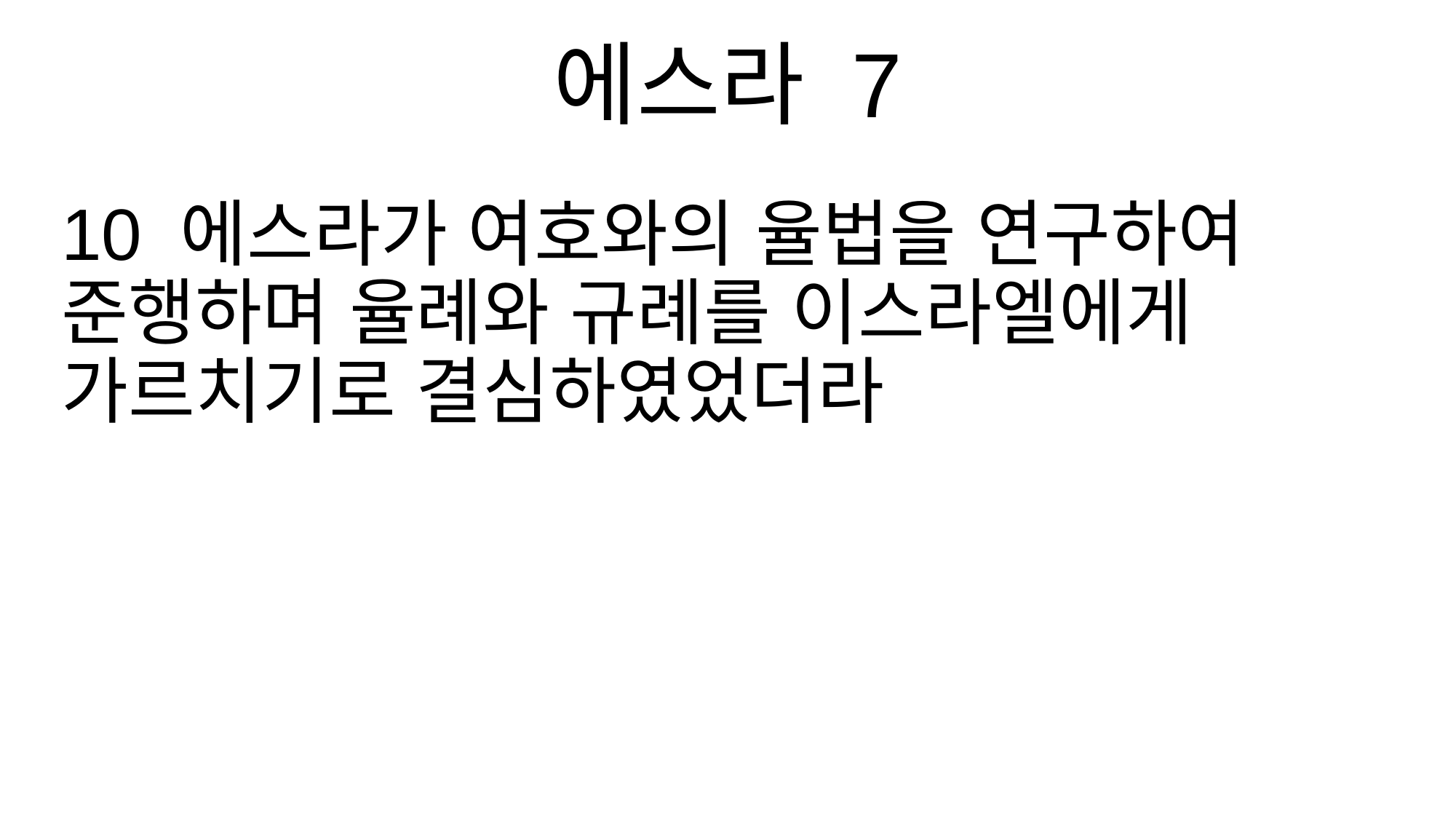

에스라 7
10 에스라가 여호와의 율법을 연구하여 준행하며 율례와 규례를 이스라엘에게 가르치기로 결심하였었더라